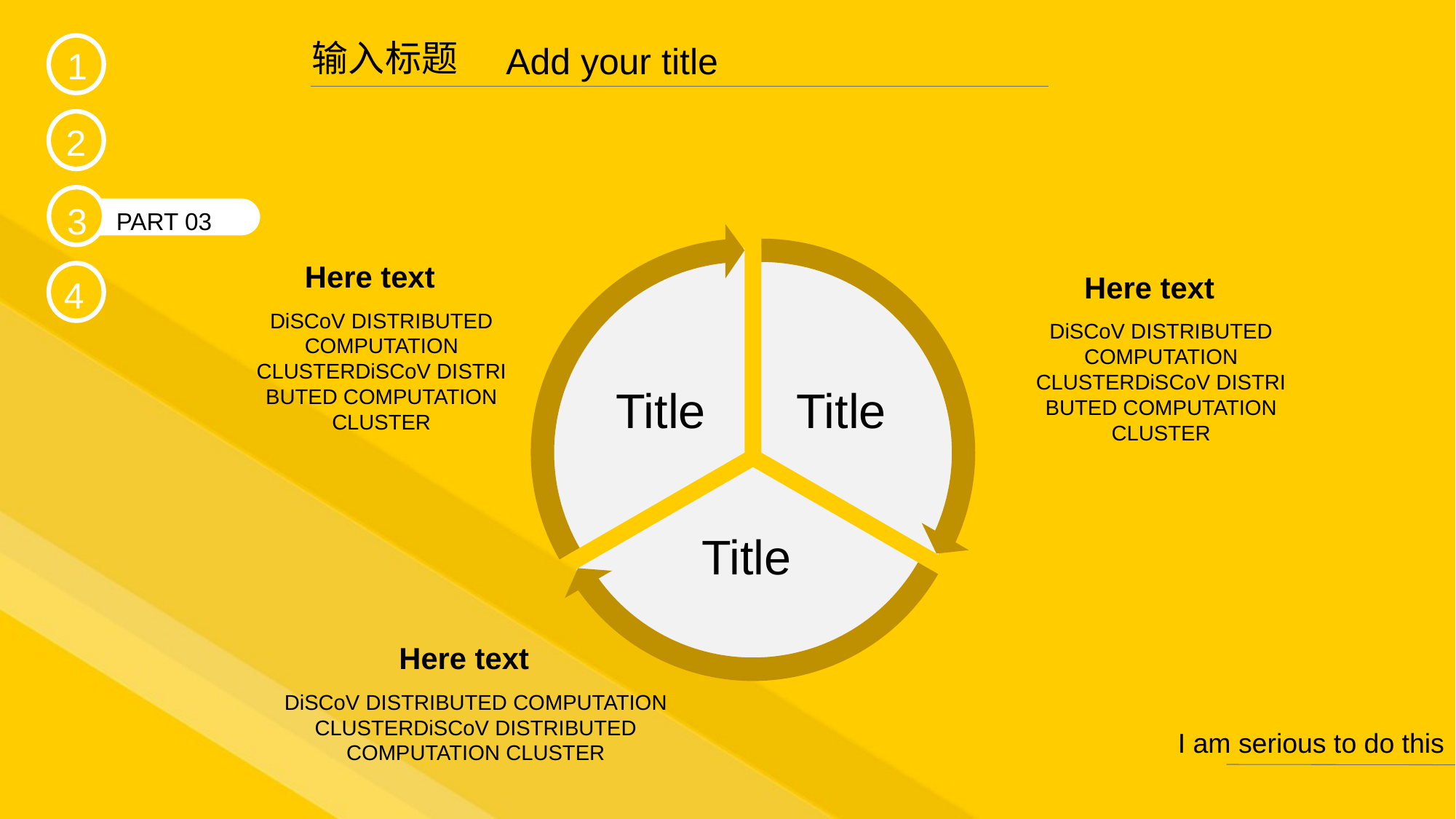

输入标题
Add your title

1
PART 03

2

3

4

Here text
DiSCoV DISTRIBUTED COMPUTATION CLUSTERDiSCoV DISTRIBUTED COMPUTATION CLUSTER
Here text
DiSCoV DISTRIBUTED COMPUTATION CLUSTERDiSCoV DISTRIBUTED COMPUTATION CLUSTER
Title
Title
Title
Here text
DiSCoV DISTRIBUTED COMPUTATION CLUSTERDiSCoV DISTRIBUTED COMPUTATION CLUSTER
I am serious to do this